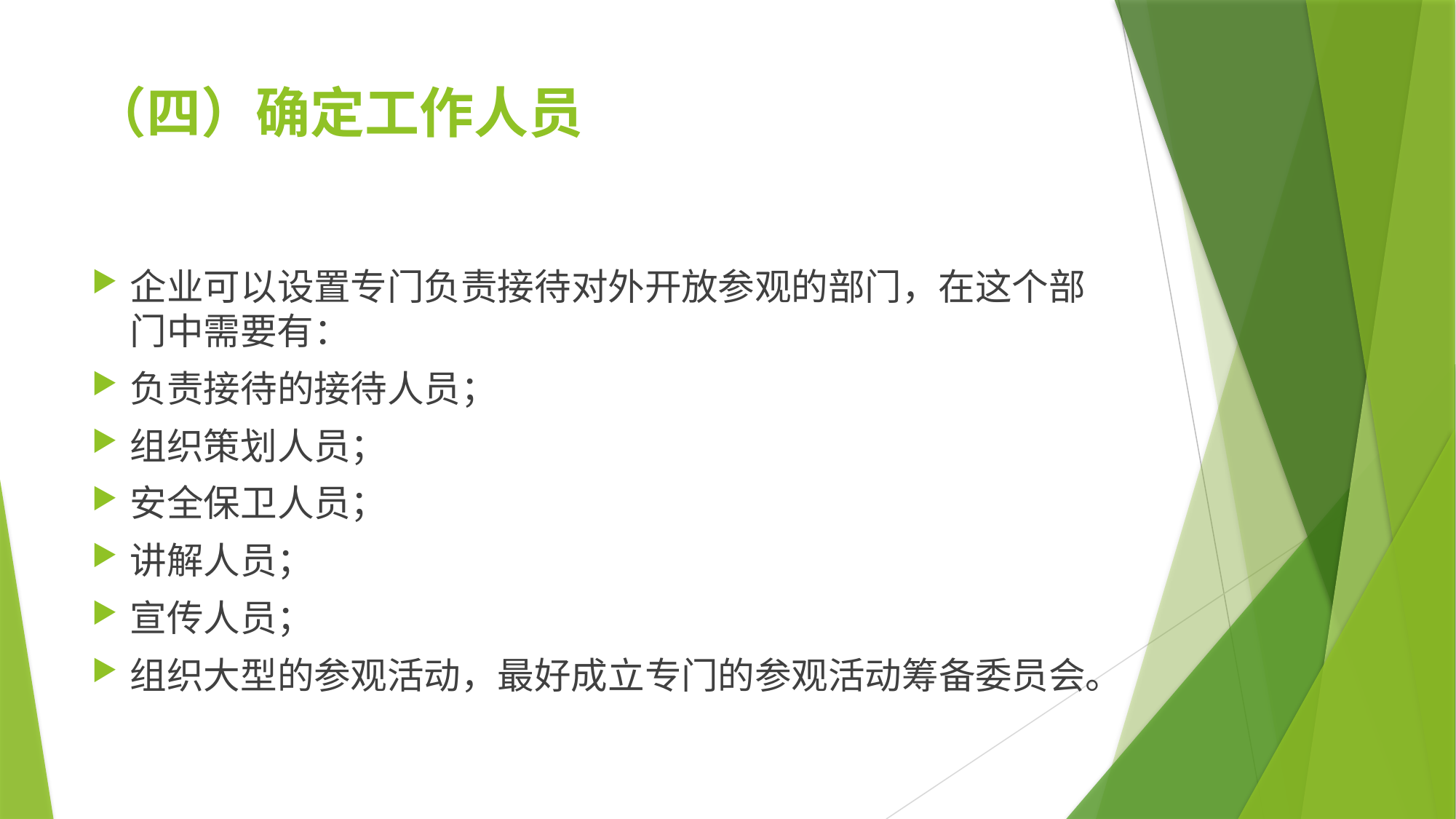

# （四）确定工作人员
企业可以设置专门负责接待对外开放参观的部门，在这个部门中需要有：
负责接待的接待人员；
组织策划人员；
安全保卫人员；
讲解人员；
宣传人员；
组织大型的参观活动，最好成立专门的参观活动筹备委员会。